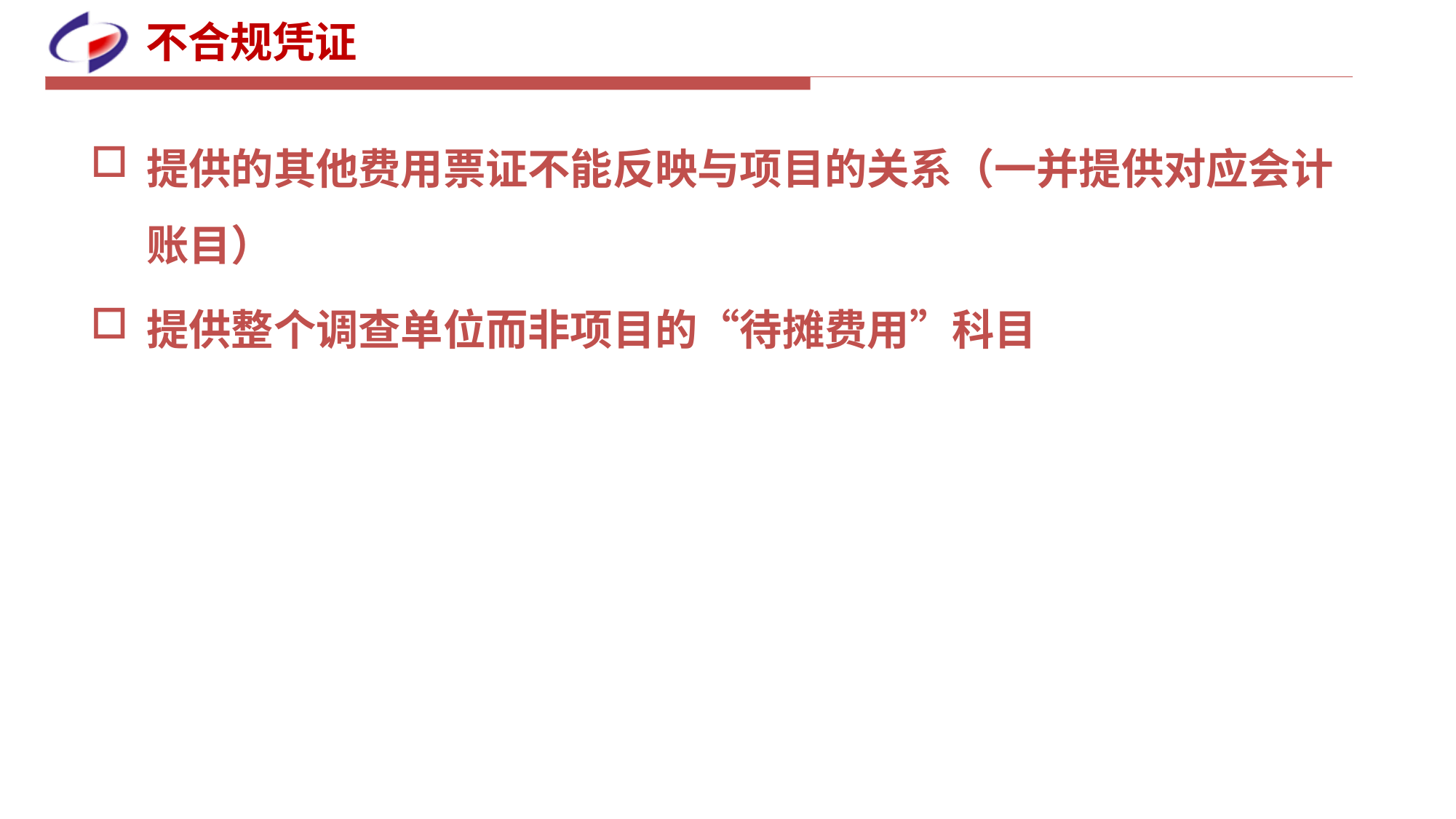

# 不合规凭证
提供的其他费用票证不能反映与项目的关系（一并提供对应会计账目）
提供整个调查单位而非项目的“待摊费用”科目